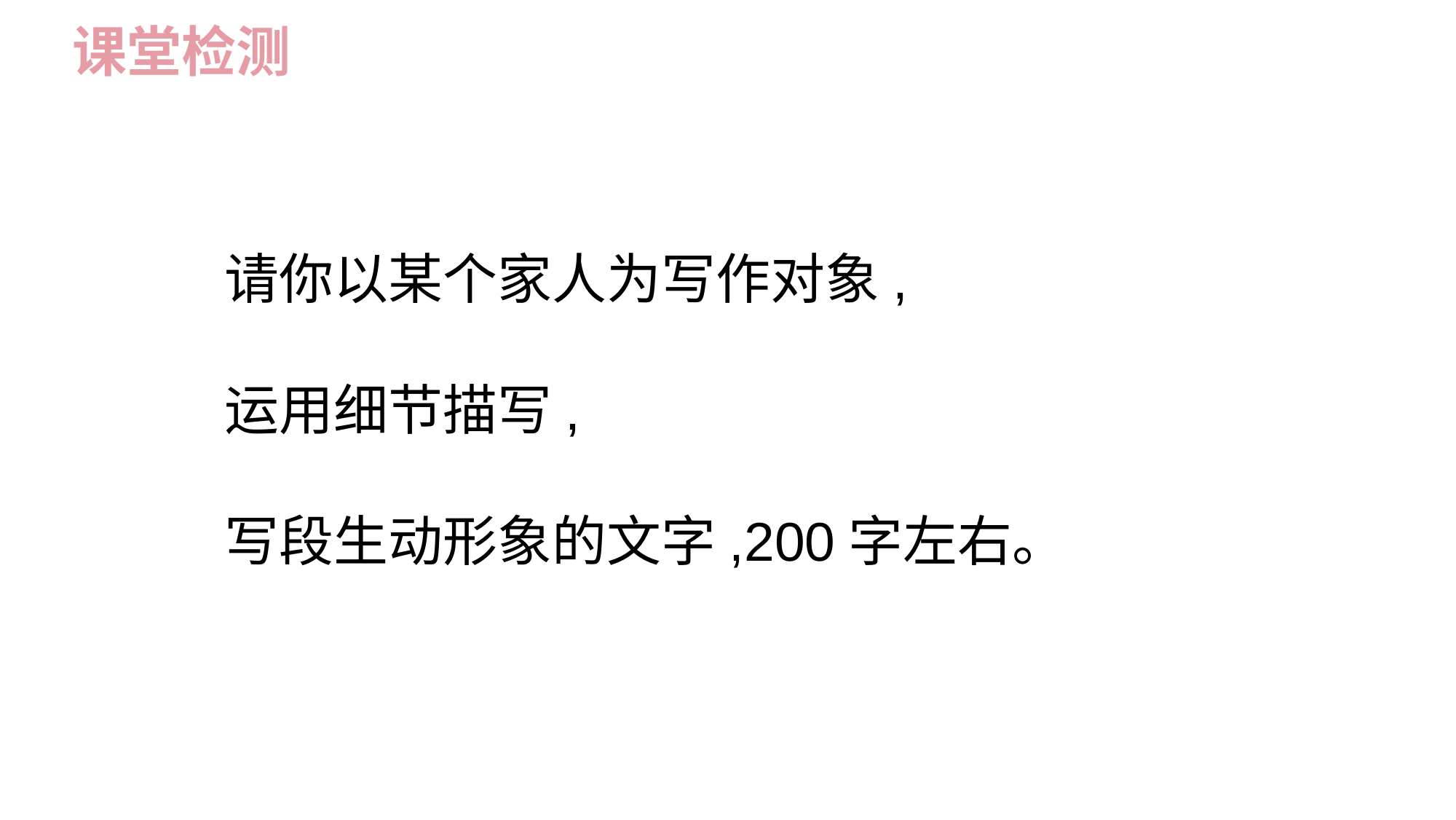

课堂检测
请你以某个家人为写作对象,

运用细节描写,

写段生动形象的文字,200字左右。